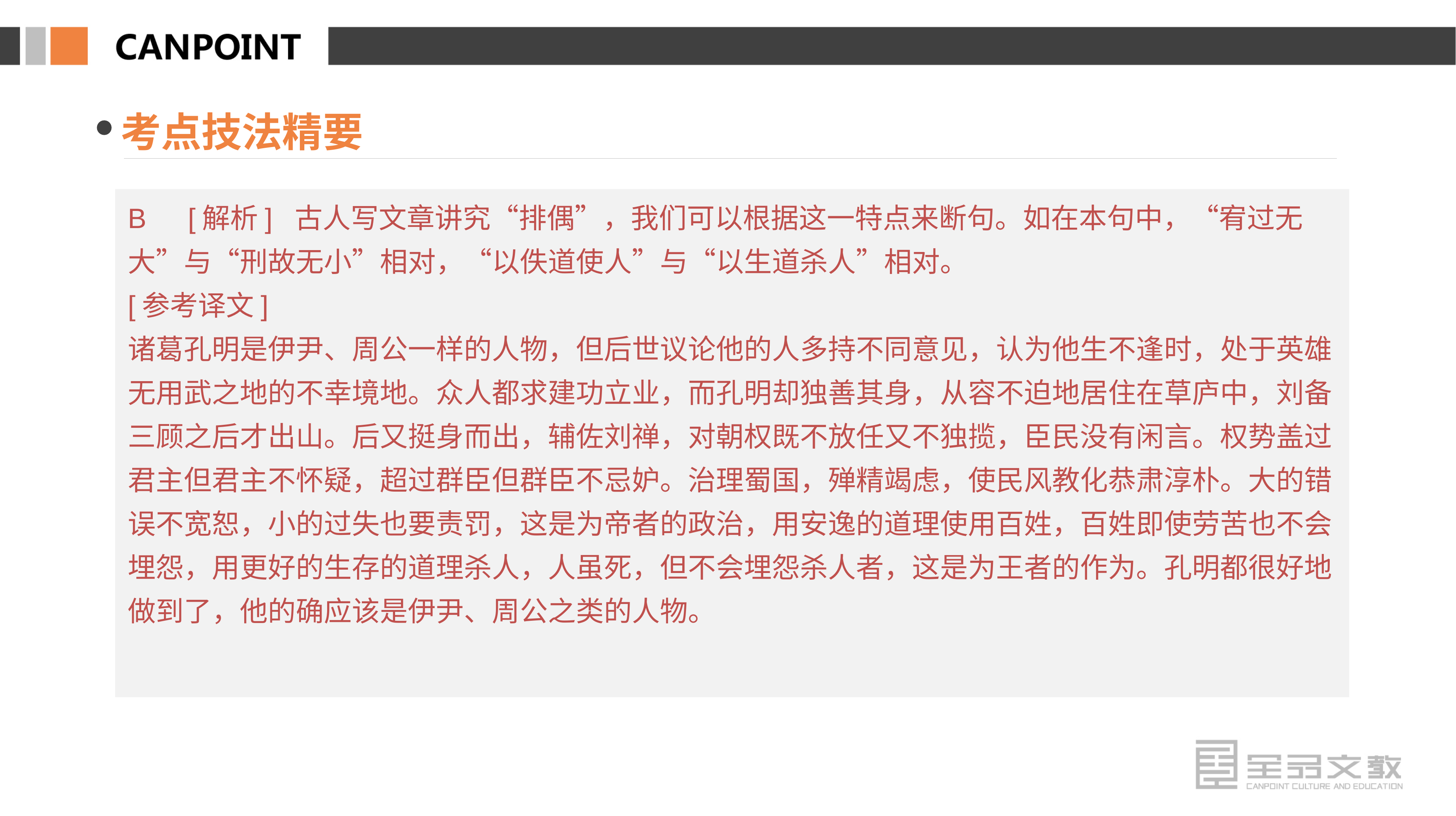

考点技法精要

B　[解析]  古人写文章讲究“排偶”，我们可以根据这一特点来断句。如在本句中，“宥过无大”与“刑故无小”相对，“以佚道使人”与“以生道杀人”相对。
[参考译文]
诸葛孔明是伊尹、周公一样的人物，但后世议论他的人多持不同意见，认为他生不逢时，处于英雄无用武之地的不幸境地。众人都求建功立业，而孔明却独善其身，从容不迫地居住在草庐中，刘备三顾之后才出山。后又挺身而出，辅佐刘禅，对朝权既不放任又不独揽，臣民没有闲言。权势盖过君主但君主不怀疑，超过群臣但群臣不忌妒。治理蜀国，殚精竭虑，使民风教化恭肃淳朴。大的错误不宽恕，小的过失也要责罚，这是为帝者的政治，用安逸的道理使用百姓，百姓即使劳苦也不会埋怨，用更好的生存的道理杀人，人虽死，但不会埋怨杀人者，这是为王者的作为。孔明都很好地做到了，他的确应该是伊尹、周公之类的人物。